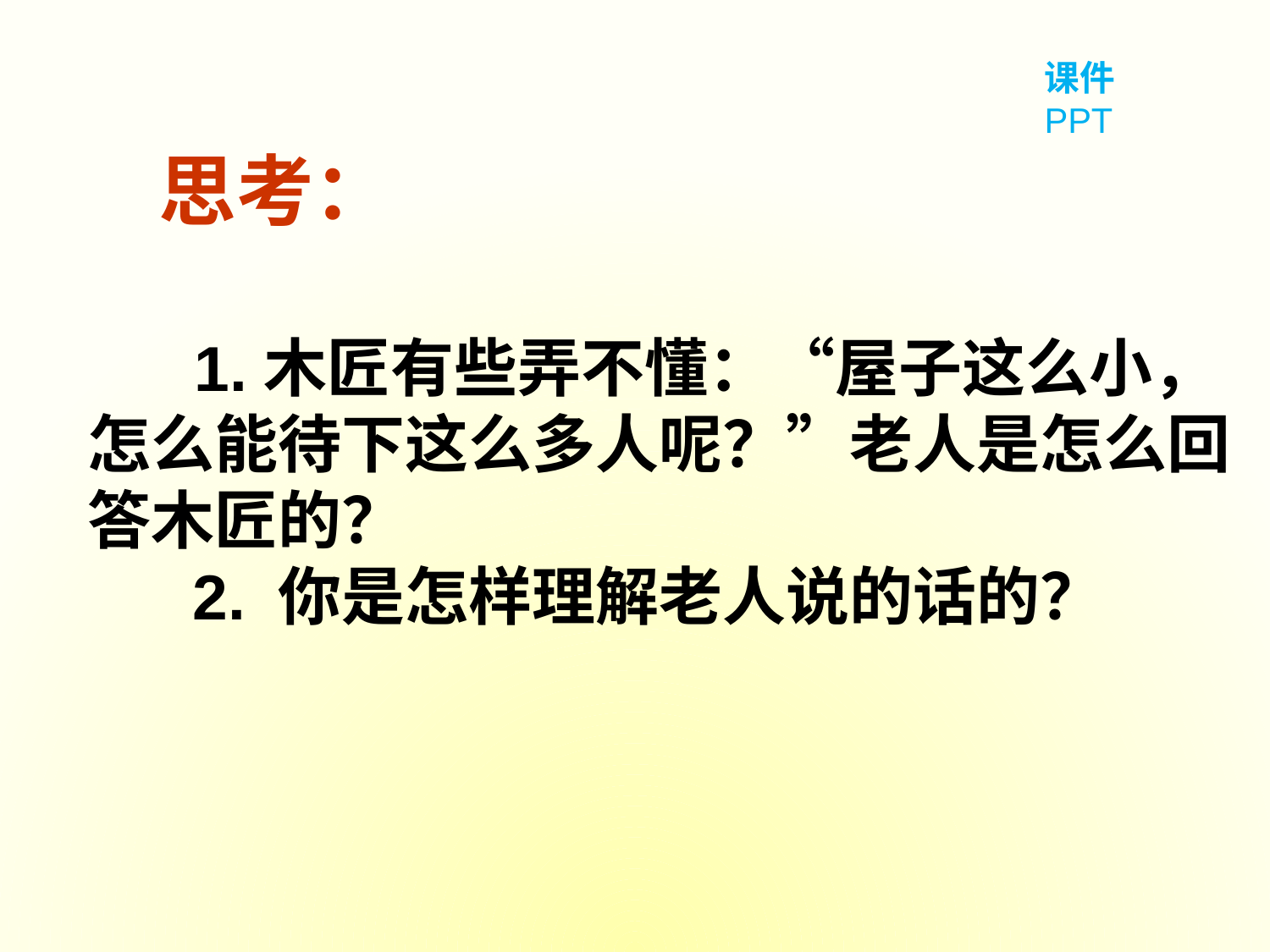

课件PPT
   思考：

            1. 木匠有些弄不懂：“屋子这么小，怎么能待下这么多人呢？”老人是怎么回答木匠的？
      2. 你是怎样理解老人说的话的？